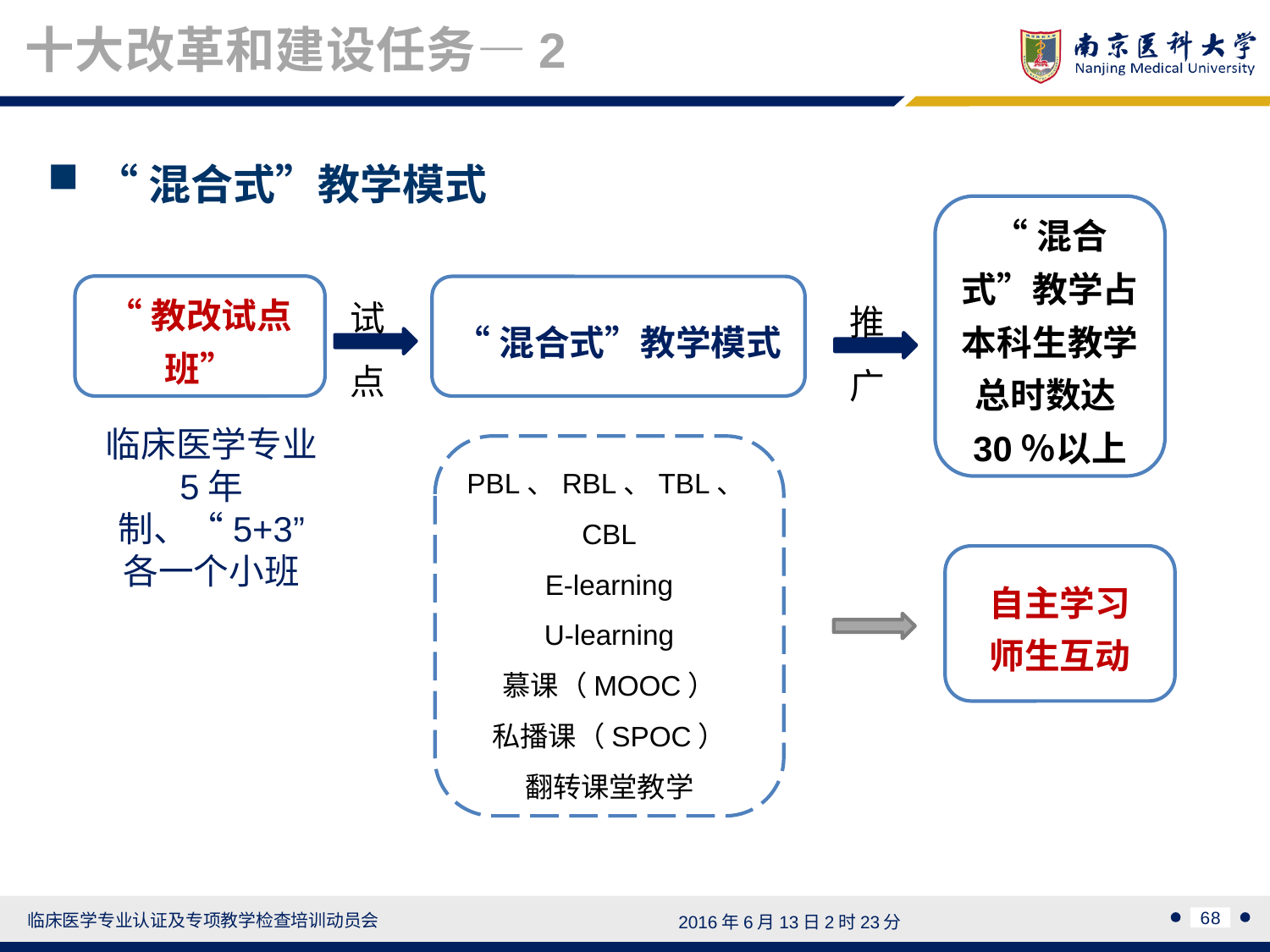

十大改革和建设任务—2
“混合式”教学模式
“混合式”教学占本科生教学总时数达30％以上
试
点

推
广

“教改试点班”
“混合式”教学模式
临床医学专业
5年制、“5+3”
各一个小班
PBL、RBL、TBL、CBL
E-learning
U-learning
慕课（MOOC）
私播课（SPOC）
翻转课堂教学
自主学习
师生互动